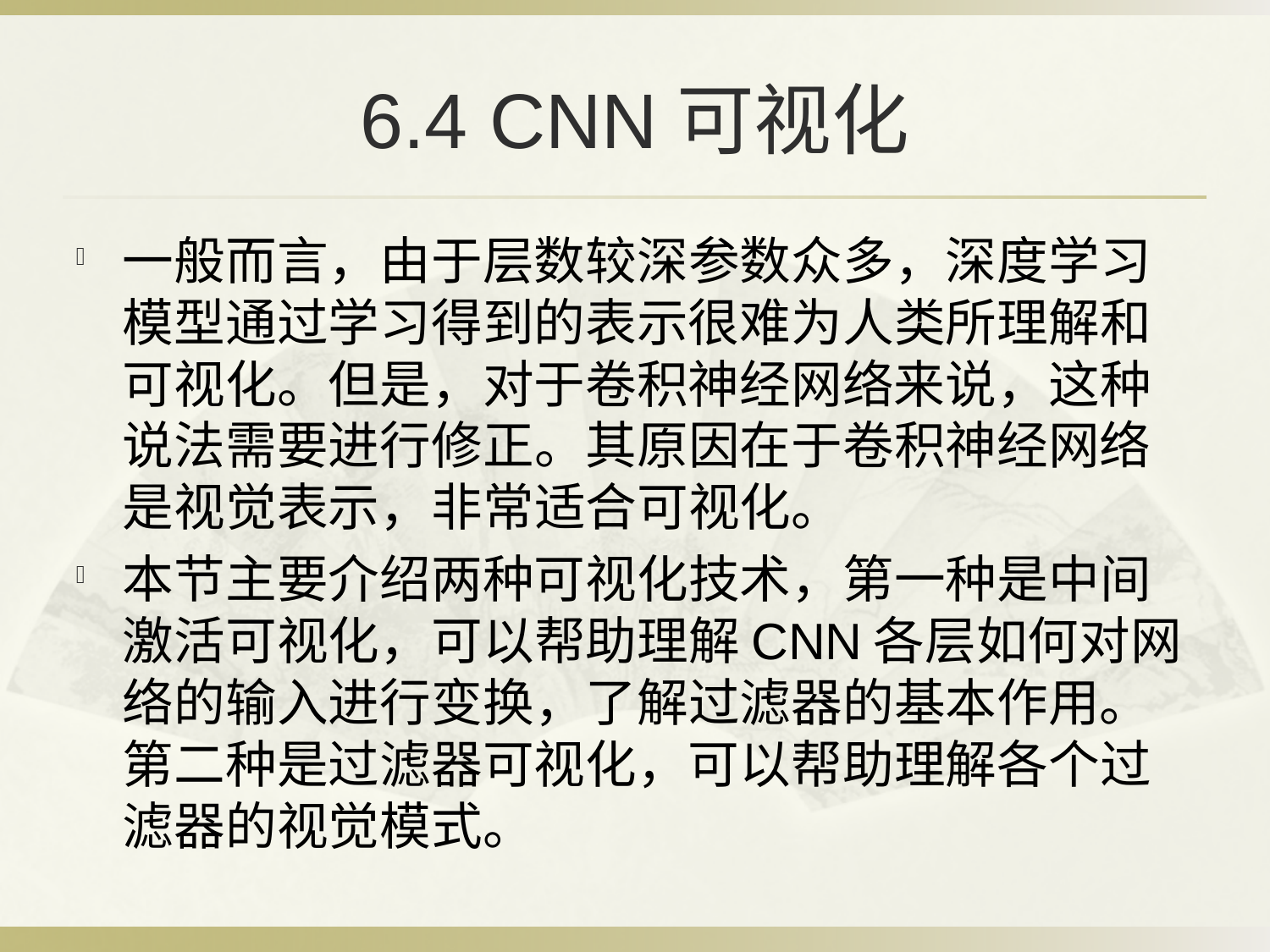

# 6.4 CNN可视化
一般而言，由于层数较深参数众多，深度学习模型通过学习得到的表示很难为人类所理解和可视化。但是，对于卷积神经网络来说，这种说法需要进行修正。其原因在于卷积神经网络是视觉表示，非常适合可视化。
本节主要介绍两种可视化技术，第一种是中间激活可视化，可以帮助理解CNN各层如何对网络的输入进行变换，了解过滤器的基本作用。第二种是过滤器可视化，可以帮助理解各个过滤器的视觉模式。